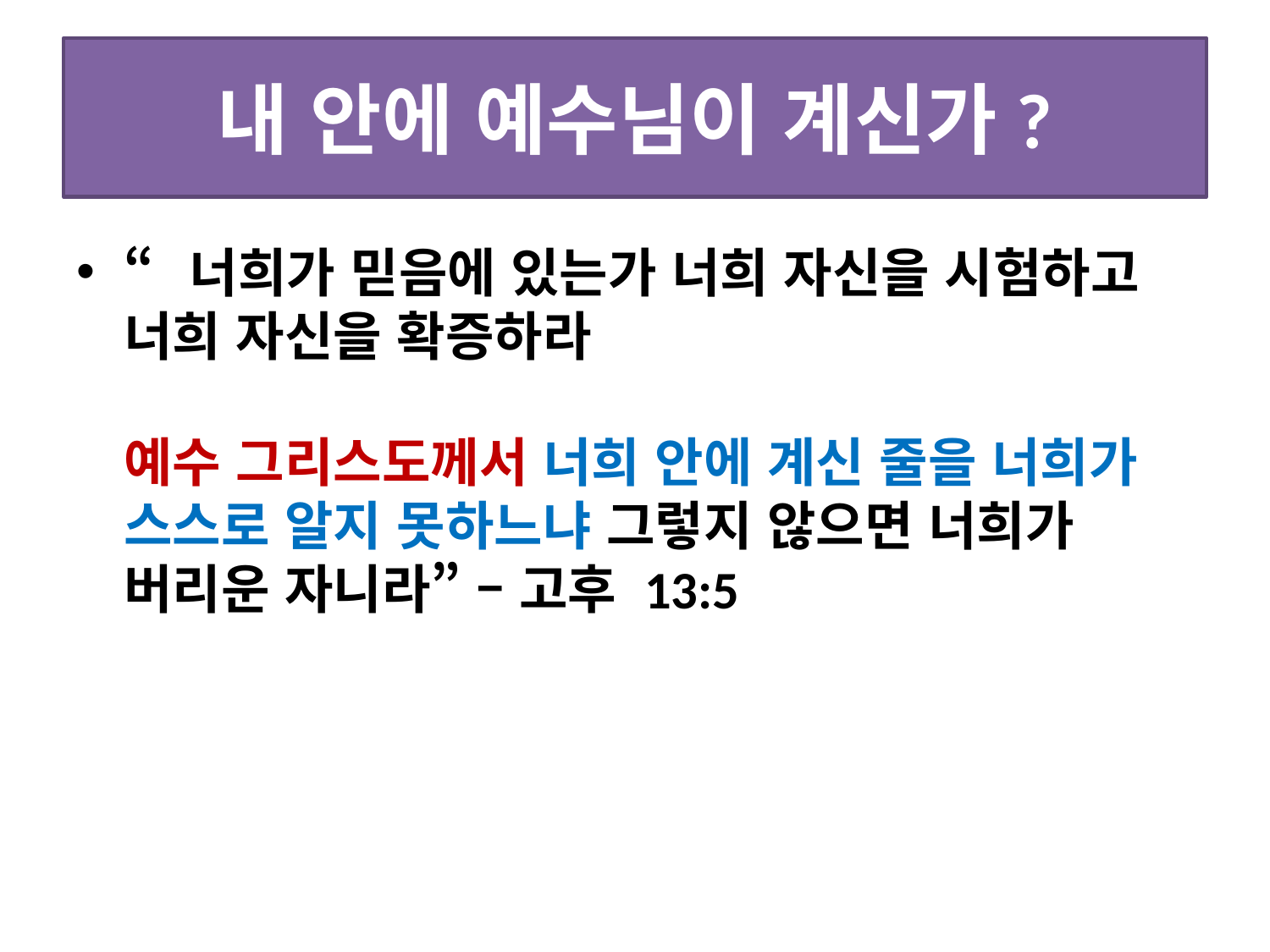

# 내 안에 예수님이 계신가?
“너희가 믿음에 있는가 너희 자신을 시험하고 너희 자신을 확증하라
예수 그리스도께서 너희 안에 계신 줄을 너희가 스스로 알지 못하느냐 그렇지 않으면 너희가 버리운 자니라” – 고후 13:5